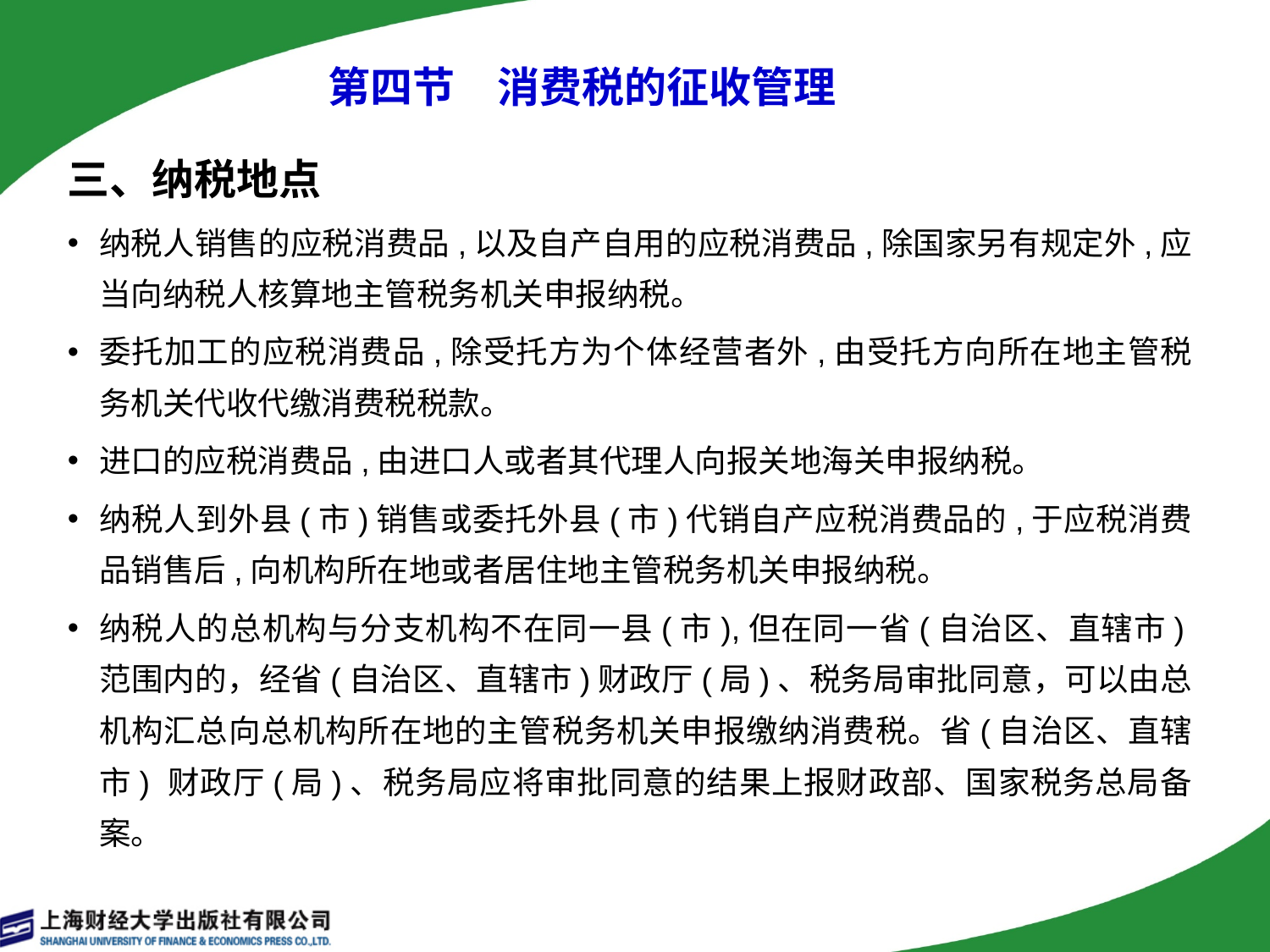

# 第四节　消费税的征收管理
三、纳税地点
纳税人销售的应税消费品,以及自产自用的应税消费品,除国家另有规定外,应当向纳税人核算地主管税务机关申报纳税。
委托加工的应税消费品,除受托方为个体经营者外,由受托方向所在地主管税务机关代收代缴消费税税款。
进口的应税消费品,由进口人或者其代理人向报关地海关申报纳税。
纳税人到外县(市)销售或委托外县(市)代销自产应税消费品的,于应税消费品销售后,向机构所在地或者居住地主管税务机关申报纳税。
纳税人的总机构与分支机构不在同一县(市),但在同一省(自治区、直辖市)范围内的，经省(自治区、直辖市)财政厅(局)、税务局审批同意，可以由总机构汇总向总机构所在地的主管税务机关申报缴纳消费税。省(自治区、直辖市) 财政厅(局)、税务局应将审批同意的结果上报财政部、国家税务总局备案。